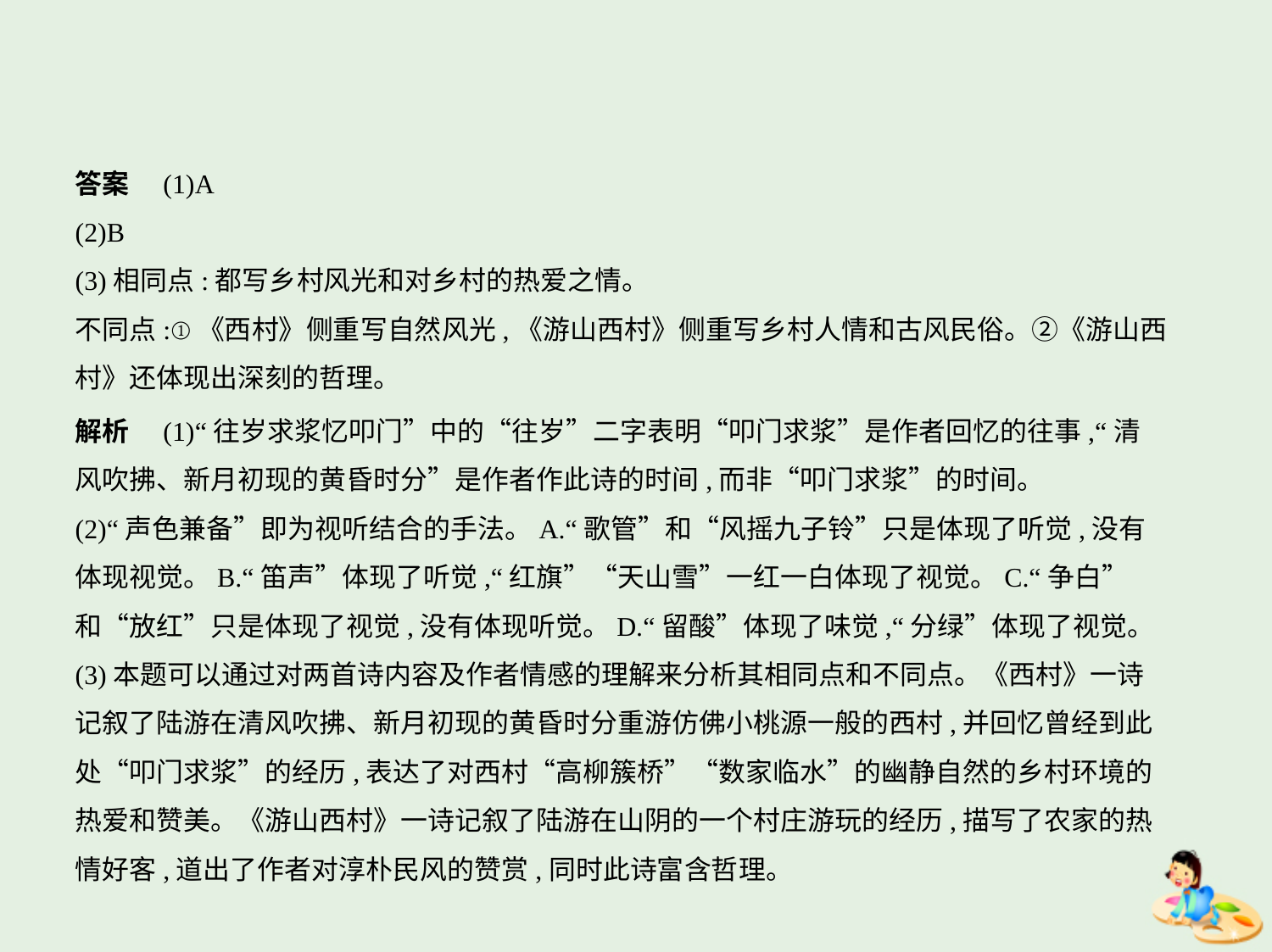

答案　(1)A
(2)B
(3)相同点:都写乡村风光和对乡村的热爱之情。
不同点:①《西村》侧重写自然风光,《游山西村》侧重写乡村人情和古风民俗。②《游山西
村》还体现出深刻的哲理。
解析　(1)“往岁求浆忆叩门”中的“往岁”二字表明“叩门求浆”是作者回忆的往事,“清
风吹拂、新月初现的黄昏时分”是作者作此诗的时间,而非“叩门求浆”的时间。
(2)“声色兼备”即为视听结合的手法。A.“歌管”和“风摇九子铃”只是体现了听觉,没有
体现视觉。B.“笛声”体现了听觉,“红旗”“天山雪”一红一白体现了视觉。C.“争白”
和“放红”只是体现了视觉,没有体现听觉。D.“留酸”体现了味觉,“分绿”体现了视觉。
(3)本题可以通过对两首诗内容及作者情感的理解来分析其相同点和不同点。《西村》一诗
记叙了陆游在清风吹拂、新月初现的黄昏时分重游仿佛小桃源一般的西村,并回忆曾经到此
处“叩门求浆”的经历,表达了对西村“高柳簇桥”“数家临水”的幽静自然的乡村环境的
热爱和赞美。《游山西村》一诗记叙了陆游在山阴的一个村庄游玩的经历,描写了农家的热
情好客,道出了作者对淳朴民风的赞赏,同时此诗富含哲理。